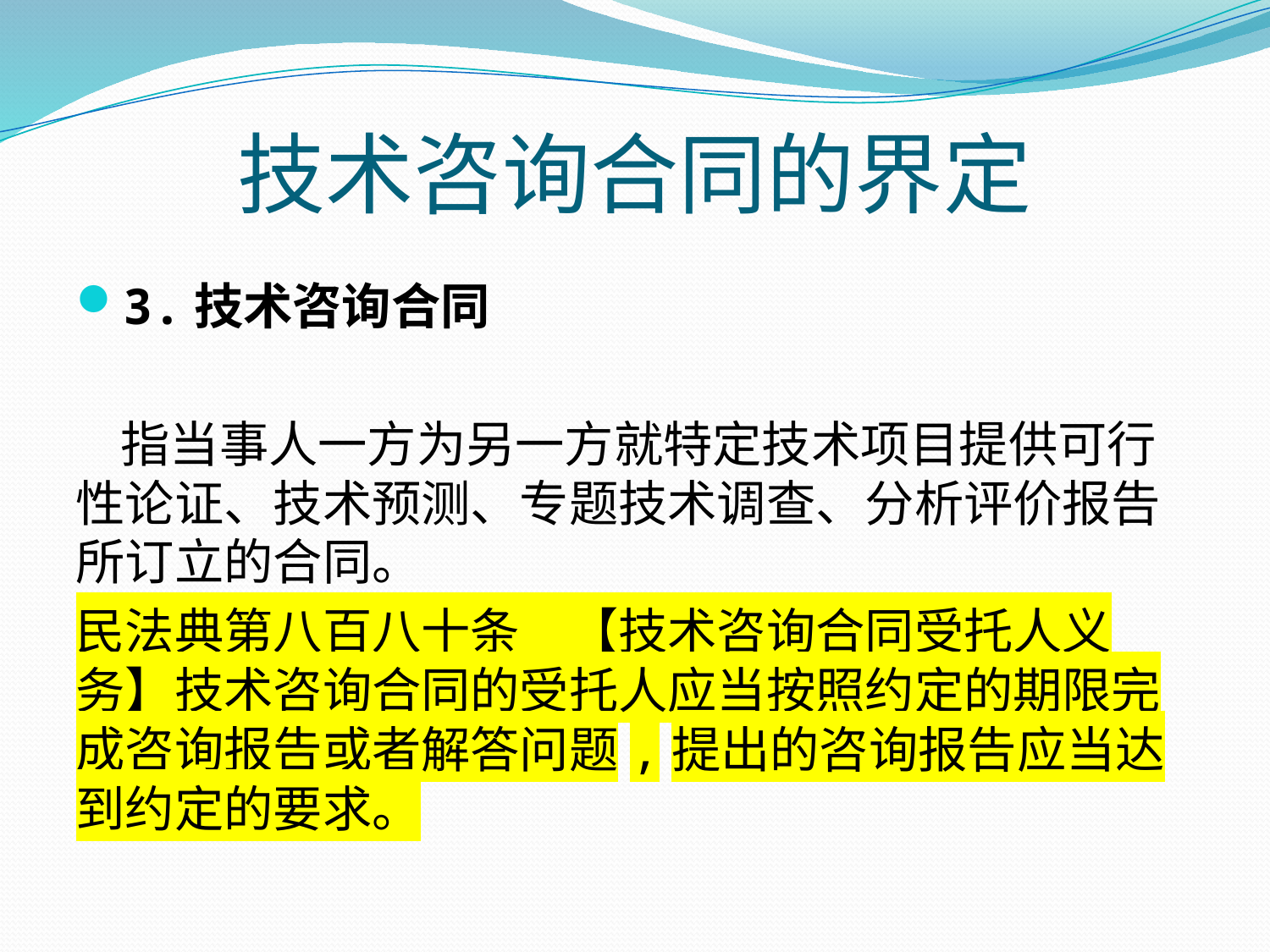

技术咨询合同的界定
3.技术咨询合同

   指当事人一方为另一方就特定技术项目提供可行性论证、技术预测、专题技术调查、分析评价报告所订立的合同。
民法典第八百八十条　【技术咨询合同受托人义务】技术咨询合同的受托人应当按照约定的期限完成咨询报告或者解答问题,提出的咨询报告应当达到约定的要求。